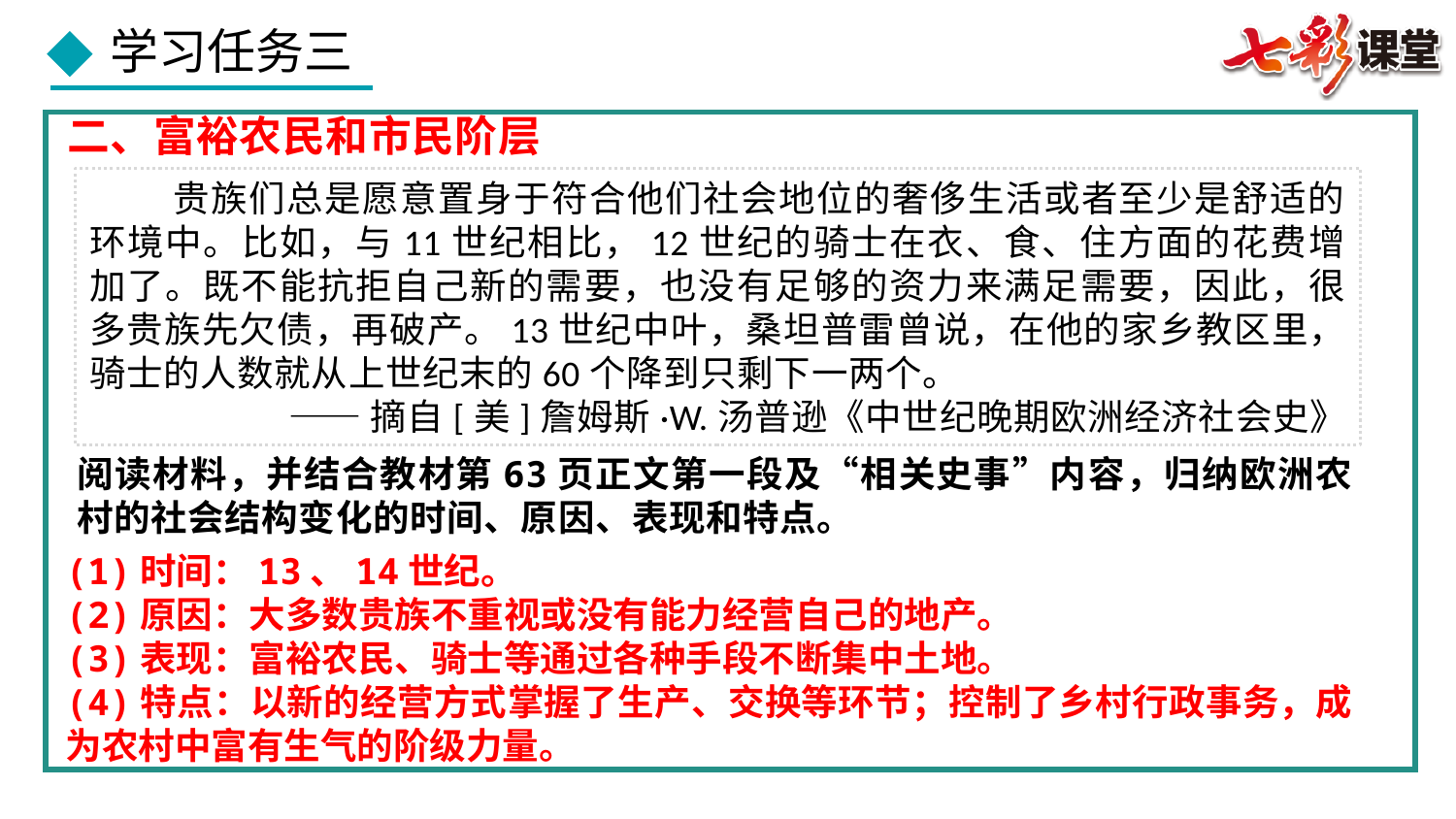

二、富裕农民和市民阶层

   贵族们总是愿意置身于符合他们社会地位的奢侈生活或者至少是舒适的环境中。比如，与11世纪相比，12世纪的骑士在衣、食、住方面的花费增加了。既不能抗拒自己新的需要，也没有足够的资力来满足需要，因此，很多贵族先欠债，再破产。13世纪中叶，桑坦普雷曾说，在他的家乡教区里，骑士的人数就从上世纪末的60个降到只剩下一两个。
——摘自[美]詹姆斯·W.汤普逊《中世纪晚期欧洲经济社会史》
阅读材料，并结合教材第63页正文第一段及“相关史事”内容，归纳欧洲农村的社会结构变化的时间、原因、表现和特点。
(1)时间：13、14世纪。
(2)原因：大多数贵族不重视或没有能力经营自己的地产。
(3)表现：富裕农民、骑士等通过各种手段不断集中土地。
(4)特点：以新的经营方式掌握了生产、交换等环节；控制了乡村行政事务，成为农村中富有生气的阶级力量。